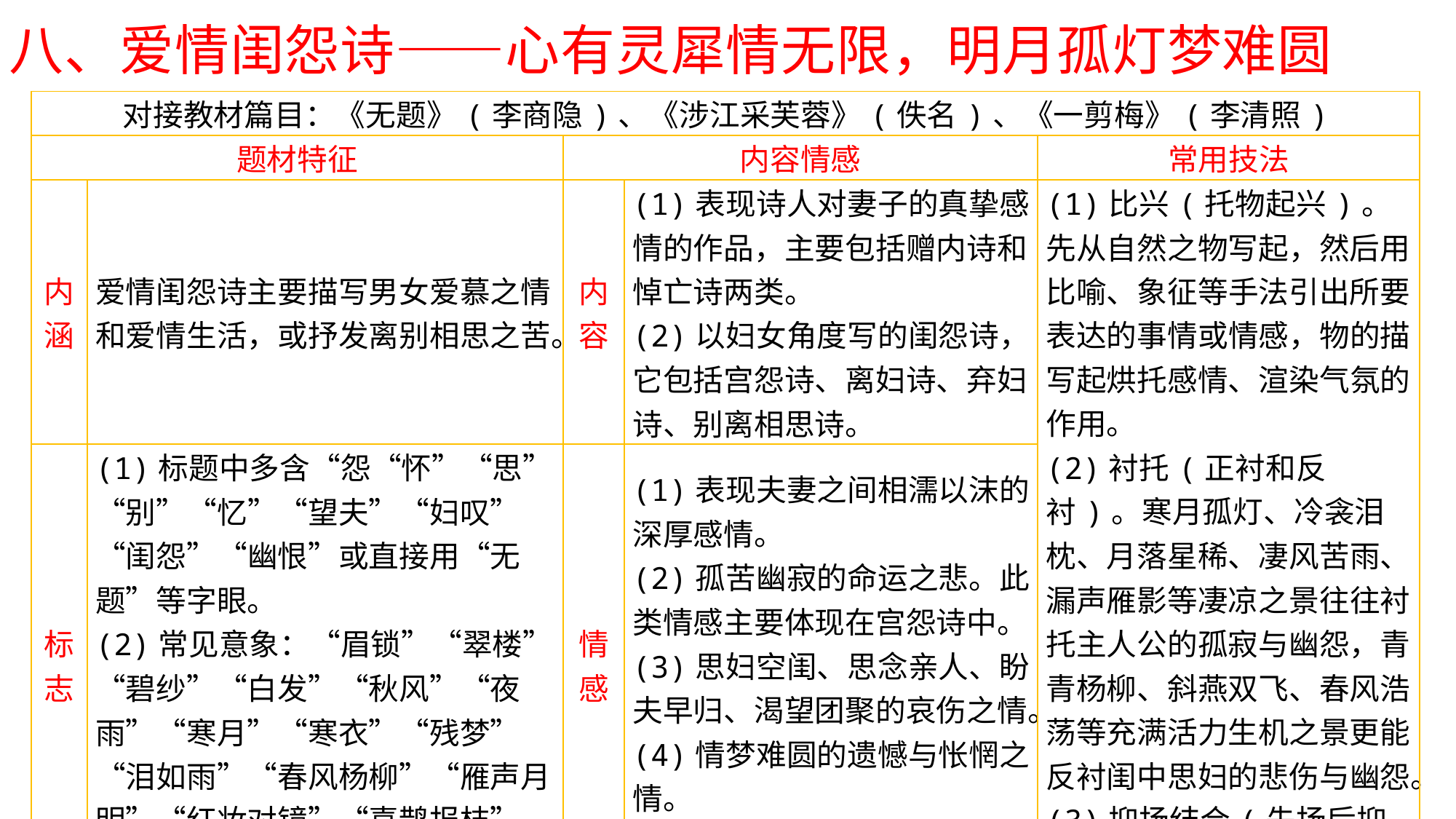

八、爱情闺怨诗——心有灵犀情无限，明月孤灯梦难圆
| 对接教材篇目：《无题》(李商隐)、《涉江采芙蓉》(佚名)、《一剪梅》(李清照) |  |  |  |  |
| --- | --- | --- | --- | --- |
| 题材特征 |  | 内容情感 |  | 常用技法 |
| 内涵 | 爱情闺怨诗主要描写男女爱慕之情和爱情生活，或抒发离别相思之苦。 | 内容 | (1)表现诗人对妻子的真挚感情的作品，主要包括赠内诗和悼亡诗两类。 (2)以妇女角度写的闺怨诗，它包括宫怨诗、离妇诗、弃妇诗、别离相思诗。 | (1)比兴(托物起兴)。先从自然之物写起，然后用比喻、象征等手法引出所要表达的事情或情感，物的描写起烘托感情、渲染气氛的作用。 (2)衬托(正衬和反衬)。寒月孤灯、冷衾泪枕、月落星稀、凄风苦雨、漏声雁影等凄凉之景往往衬托主人公的孤寂与幽怨，青青杨柳、斜燕双飞、春风浩荡等充满活力生机之景更能反衬闺中思妇的悲伤与幽怨。 (3)抑扬结合(先扬后抑和欲扬先抑)。 |
| 标志 | (1)标题中多含“怨“怀”“思”“别”“忆”“望夫”“妇叹”“闺怨”“幽恨”或直接用“无题”等字眼。 (2)常见意象：“眉锁”“翠楼”“碧纱”“白发”“秋风”“夜雨”“寒月”“寒衣”“残梦”“泪如雨”“春风杨柳”“雁声月明”“红妆对镜”“喜鹊报枝”“雨燕双飞”“临笺泪长”等。 | 情感 | (1)表现夫妻之间相濡以沫的深厚感情。 (2)孤苦幽寂的命运之悲。此类情感主要体现在宫怨诗中。 (3)思妇空闺、思念亲人、盼夫早归、渴望团聚的哀伤之情。 (4)情梦难圆的遗憾与怅惘之情。 (5)阴阳两隔的悼亡之痛。 |  |